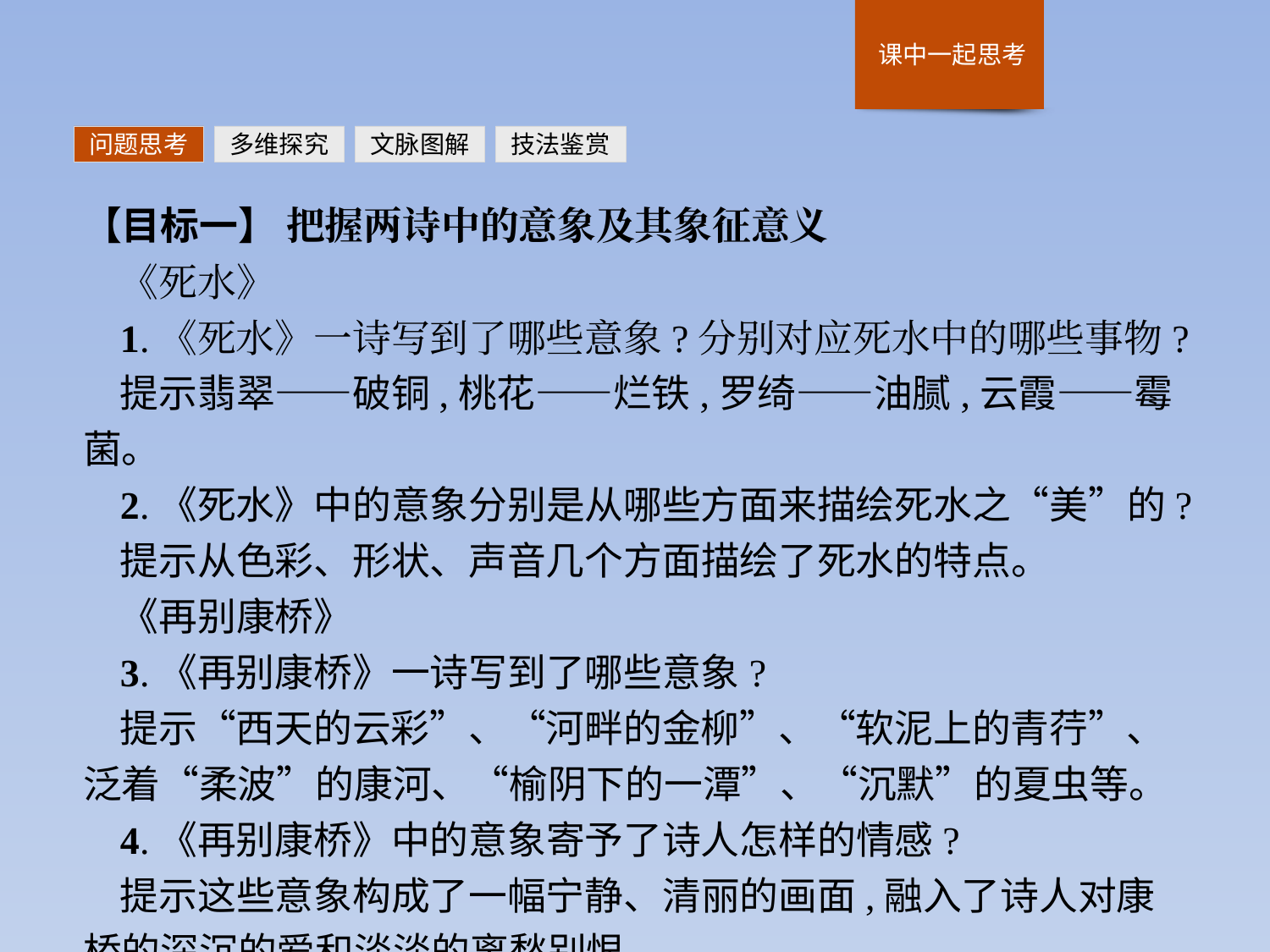

问题思考
多维探究
文脉图解
技法鉴赏
【目标一】 把握两诗中的意象及其象征意义
《死水》
1.《死水》一诗写到了哪些意象?分别对应死水中的哪些事物?
提示翡翠——破铜,桃花——烂铁,罗绮——油腻,云霞——霉菌。
2.《死水》中的意象分别是从哪些方面来描绘死水之“美”的?
提示从色彩、形状、声音几个方面描绘了死水的特点。
《再别康桥》
3.《再别康桥》一诗写到了哪些意象?
提示“西天的云彩”、“河畔的金柳”、“软泥上的青荇”、泛着“柔波”的康河、“榆阴下的一潭”、“沉默”的夏虫等。
4.《再别康桥》中的意象寄予了诗人怎样的情感?
提示这些意象构成了一幅宁静、清丽的画面,融入了诗人对康桥的深沉的爱和淡淡的离愁别恨。